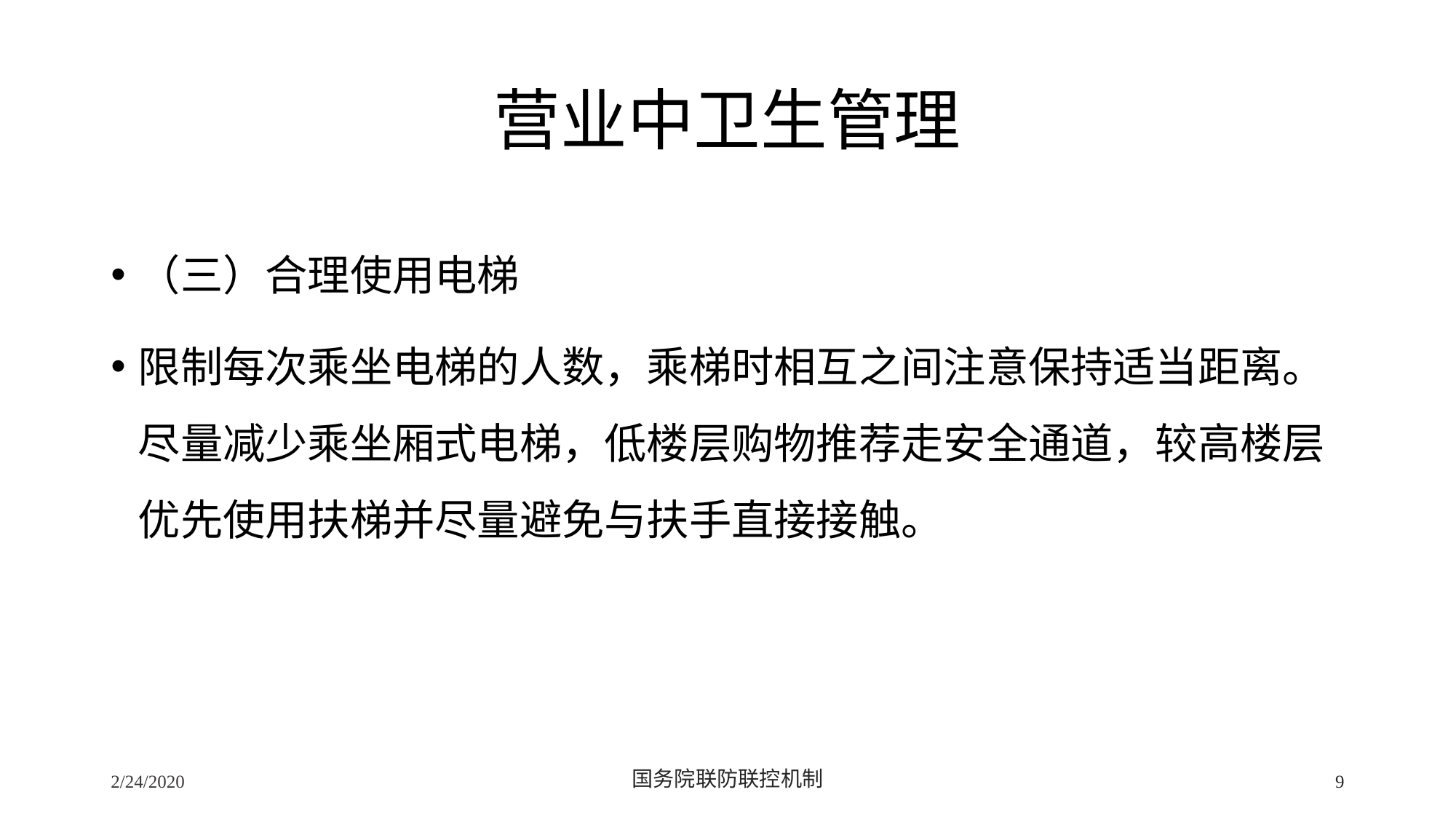

# 营业中卫生管理
（三）合理使用电梯
限制每次乘坐电梯的人数，乘梯时相互之间注意保持适当距离。尽量减少乘坐厢式电梯，低楼层购物推荐走安全通道，较高楼层优先使用扶梯并尽量避免与扶手直接接触。
2/24/2020
国务院联防联控机制
9